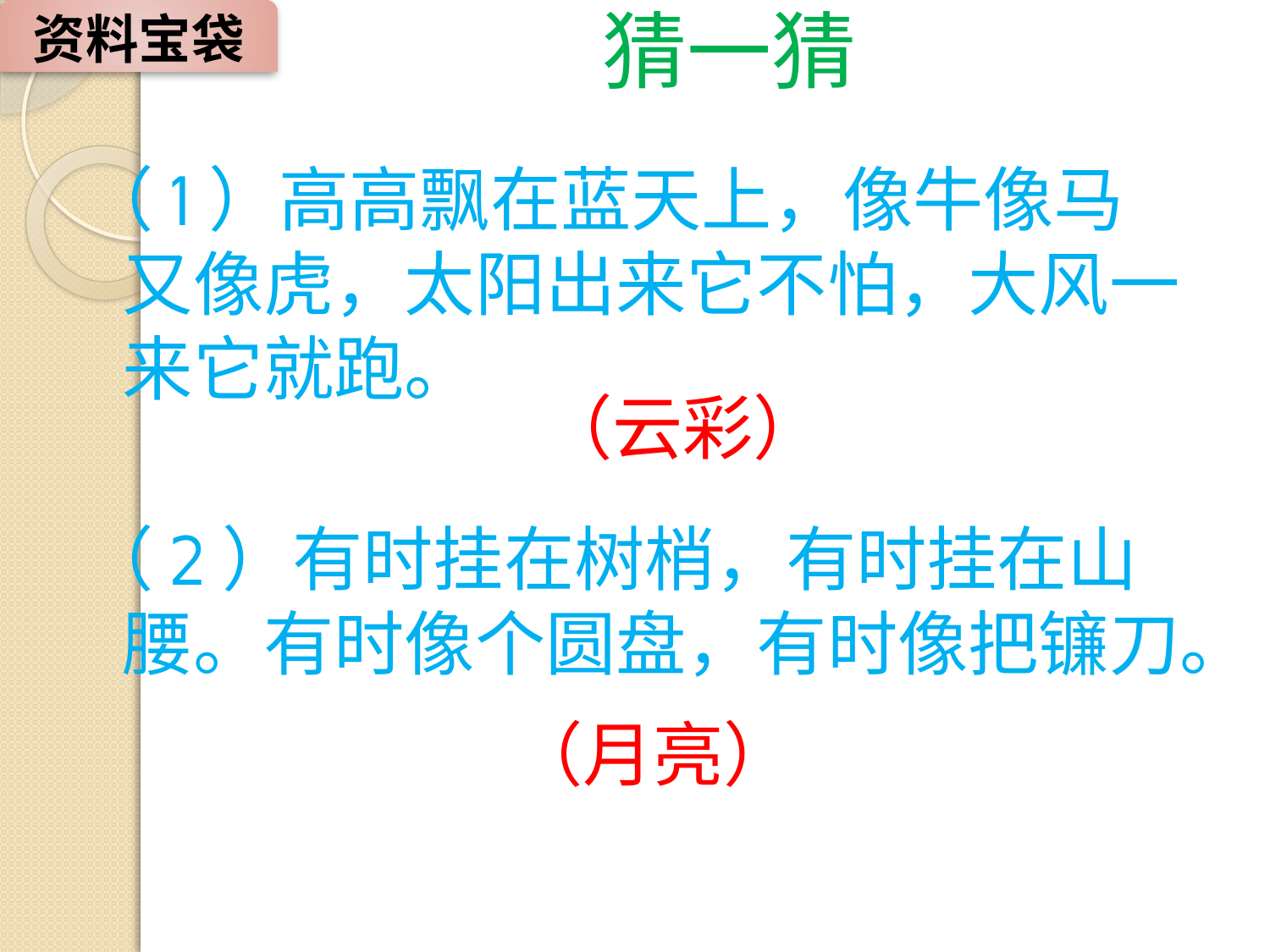

资料宝袋
 猜一猜
（1）高高飘在蓝天上，像牛像马又像虎，太阳出来它不怕，大风一来它就跑。

（2）有时挂在树梢，有时挂在山腰。有时像个圆盘，有时像把镰刀。
（云彩）
（月亮）